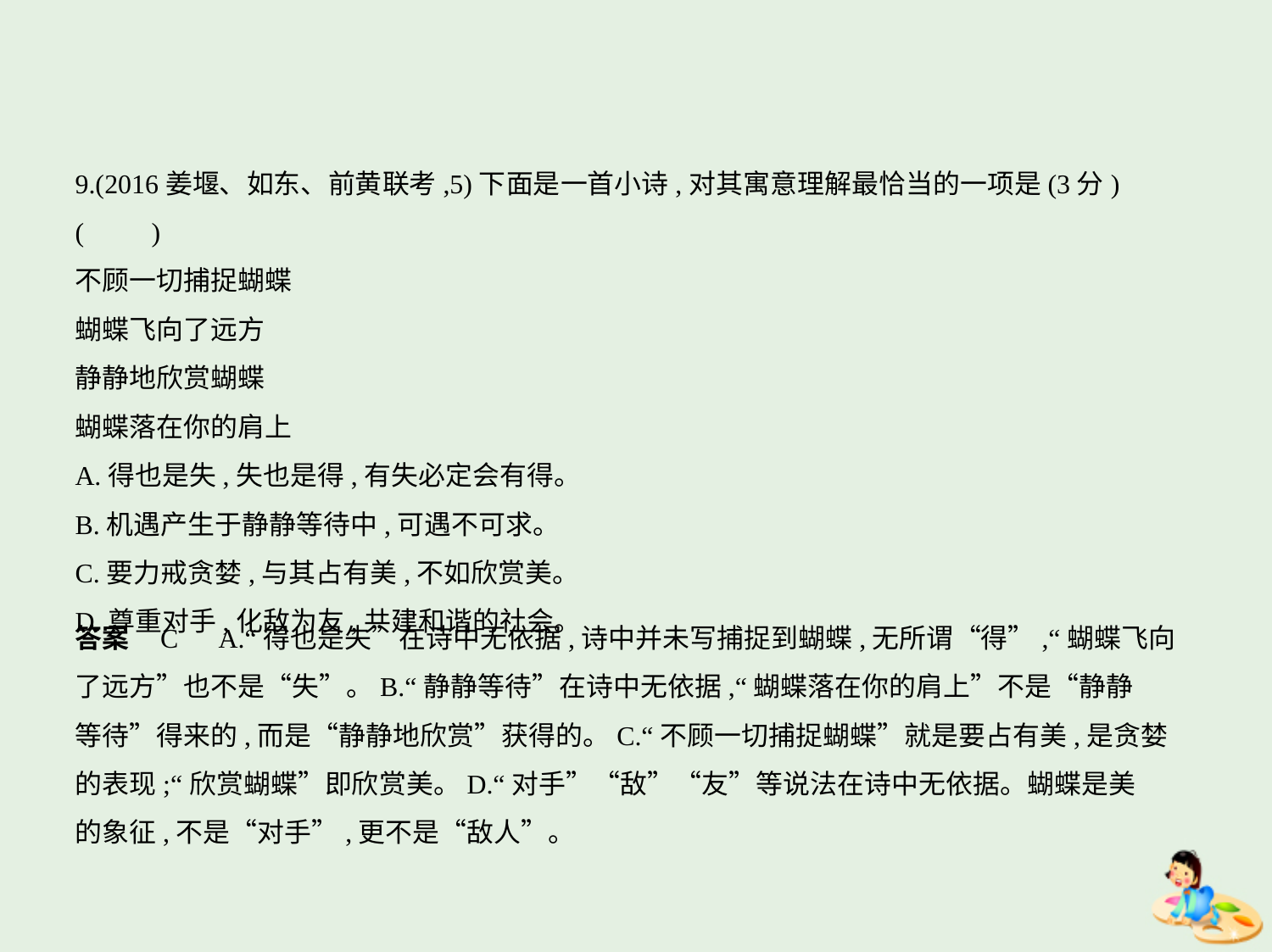

9.(2016姜堰、如东、前黄联考,5)下面是一首小诗,对其寓意理解最恰当的一项是(3分) (    　)
不顾一切捕捉蝴蝶
蝴蝶飞向了远方
静静地欣赏蝴蝶
蝴蝶落在你的肩上
A.得也是失,失也是得,有失必定会有得。
B.机遇产生于静静等待中,可遇不可求。
C.要力戒贪婪,与其占有美,不如欣赏美。
D.尊重对手,化敌为友,共建和谐的社会。
答案    C　A.“得也是失”在诗中无依据,诗中并未写捕捉到蝴蝶,无所谓“得”,“蝴蝶飞向
了远方”也不是“失”。B.“静静等待”在诗中无依据,“蝴蝶落在你的肩上”不是“静静
等待”得来的,而是“静静地欣赏”获得的。C.“不顾一切捕捉蝴蝶”就是要占有美,是贪婪
的表现;“欣赏蝴蝶”即欣赏美。D.“对手”“敌”“友”等说法在诗中无依据。蝴蝶是美
的象征,不是“对手”,更不是“敌人”。